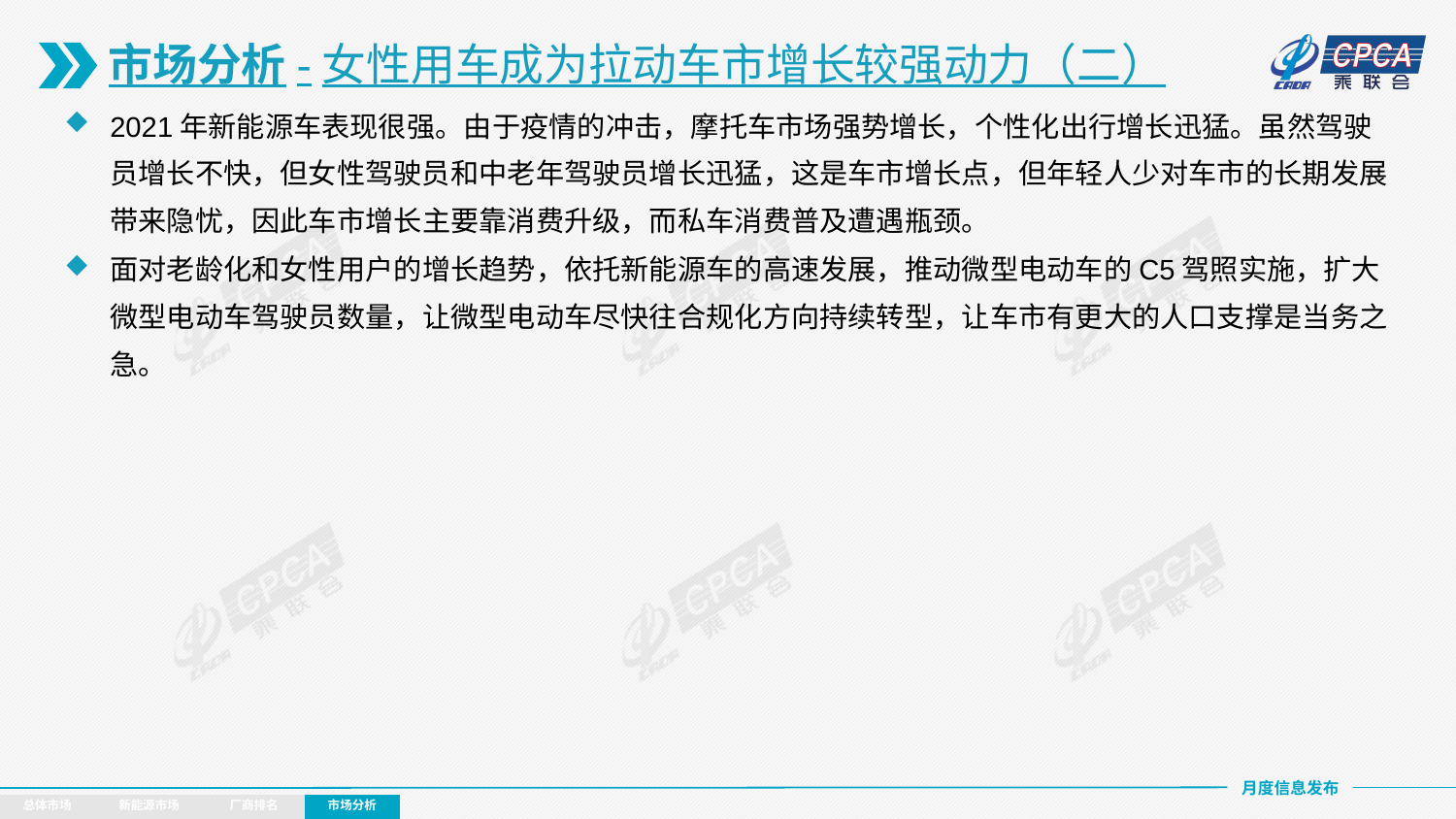

市场分析-女性用车成为拉动车市增长较强动力（二）
2021年新能源车表现很强。由于疫情的冲击，摩托车市场强势增长，个性化出行增长迅猛。虽然驾驶员增长不快，但女性驾驶员和中老年驾驶员增长迅猛，这是车市增长点，但年轻人少对车市的长期发展带来隐忧，因此车市增长主要靠消费升级，而私车消费普及遭遇瓶颈。
面对老龄化和女性用户的增长趋势，依托新能源车的高速发展，推动微型电动车的C5驾照实施，扩大微型电动车驾驶员数量，让微型电动车尽快往合规化方向持续转型，让车市有更大的人口支撑是当务之急。
19